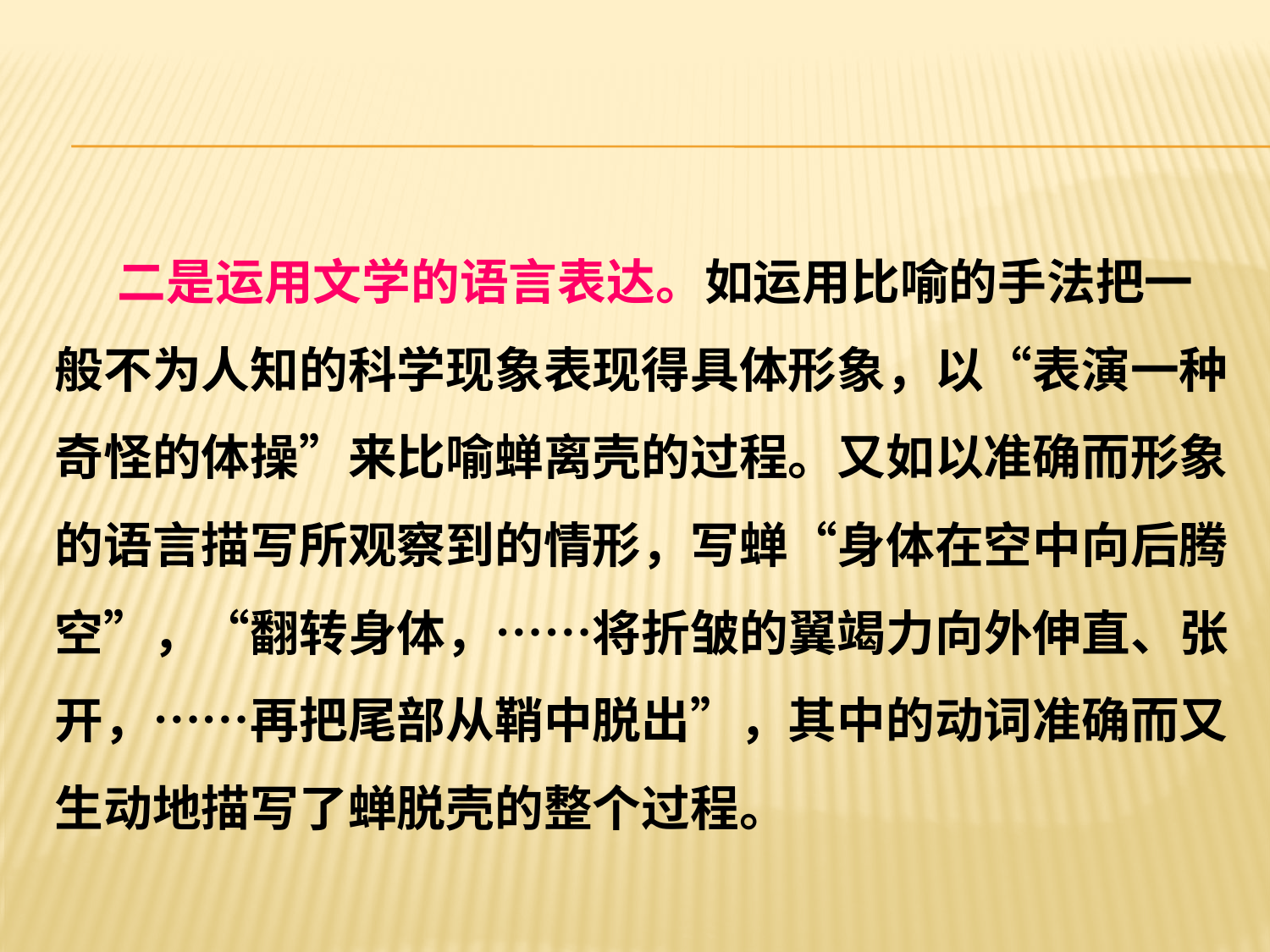

二是运用文学的语言表达。如运用比喻的手法把一般不为人知的科学现象表现得具体形象，以“表演一种奇怪的体操”来比喻蝉离壳的过程。又如以准确而形象的语言描写所观察到的情形，写蝉“身体在空中向后腾空”，“翻转身体，……将折皱的翼竭力向外伸直、张开，……再把尾部从鞘中脱出”，其中的动词准确而又生动地描写了蝉脱壳的整个过程。